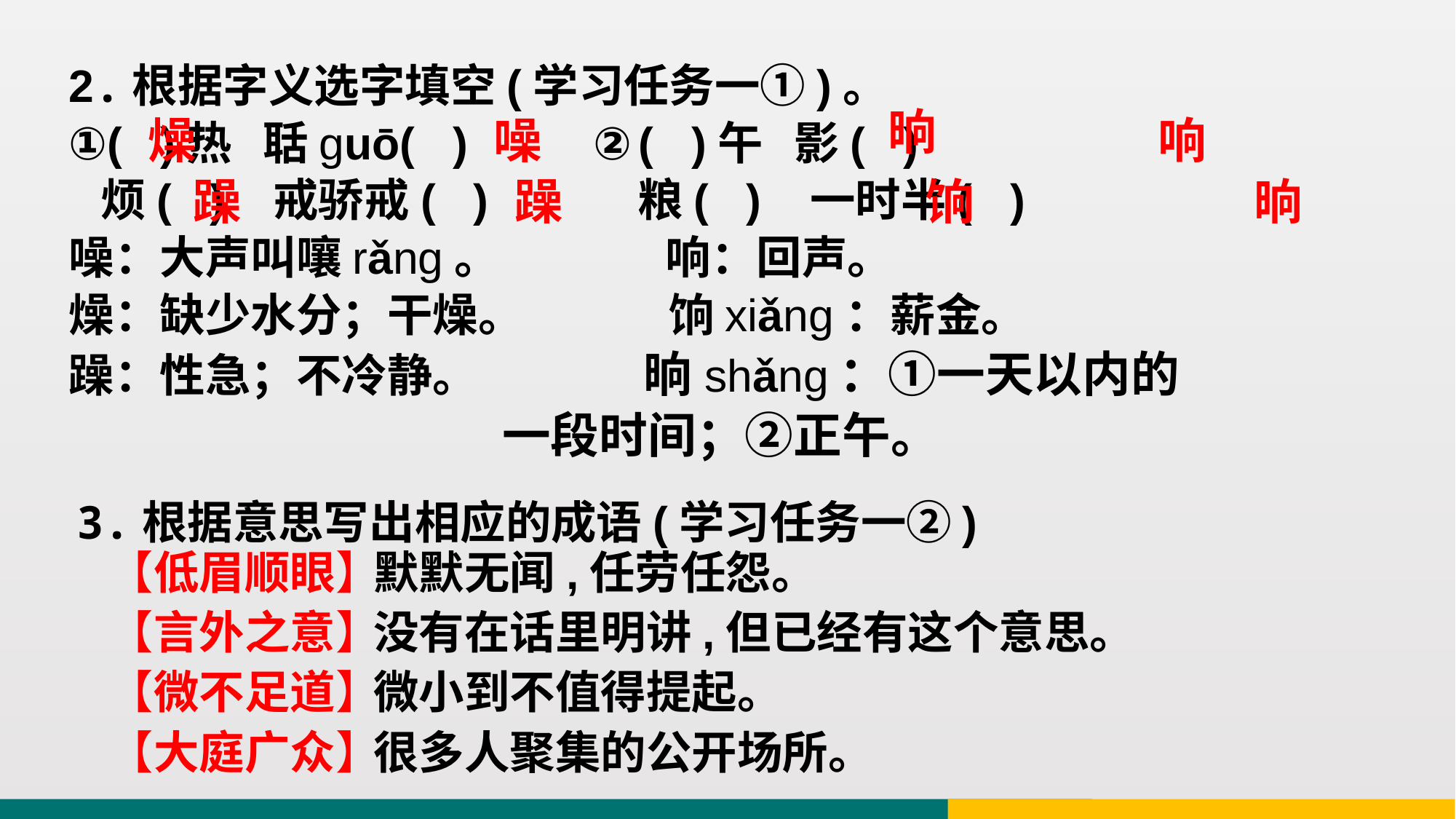

2.根据字义选字填空(学习任务一①)。
①(   )热   聒guō(   )          ②(   )午   影(   )
  烦(   )   戒骄戒(   )           粮(   )   一时半(   )
噪：大声叫嚷rǎng。                响：回声。
燥：缺少水分；干燥。              饷xiǎng：薪金。
躁：性急；不冷静。               晌shǎng：①一天以内的
                                      一段时间；②正午。
晌
燥
噪
响
躁
躁
饷
晌
3.根据意思写出相应的成语(学习任务一②)
默默无闻,任劳任怨。
没有在话里明讲,但已经有这个意思。
微小到不值得提起。
很多人聚集的公开场所。
【低眉顺眼】
【言外之意】
【微不足道】
【大庭广众】